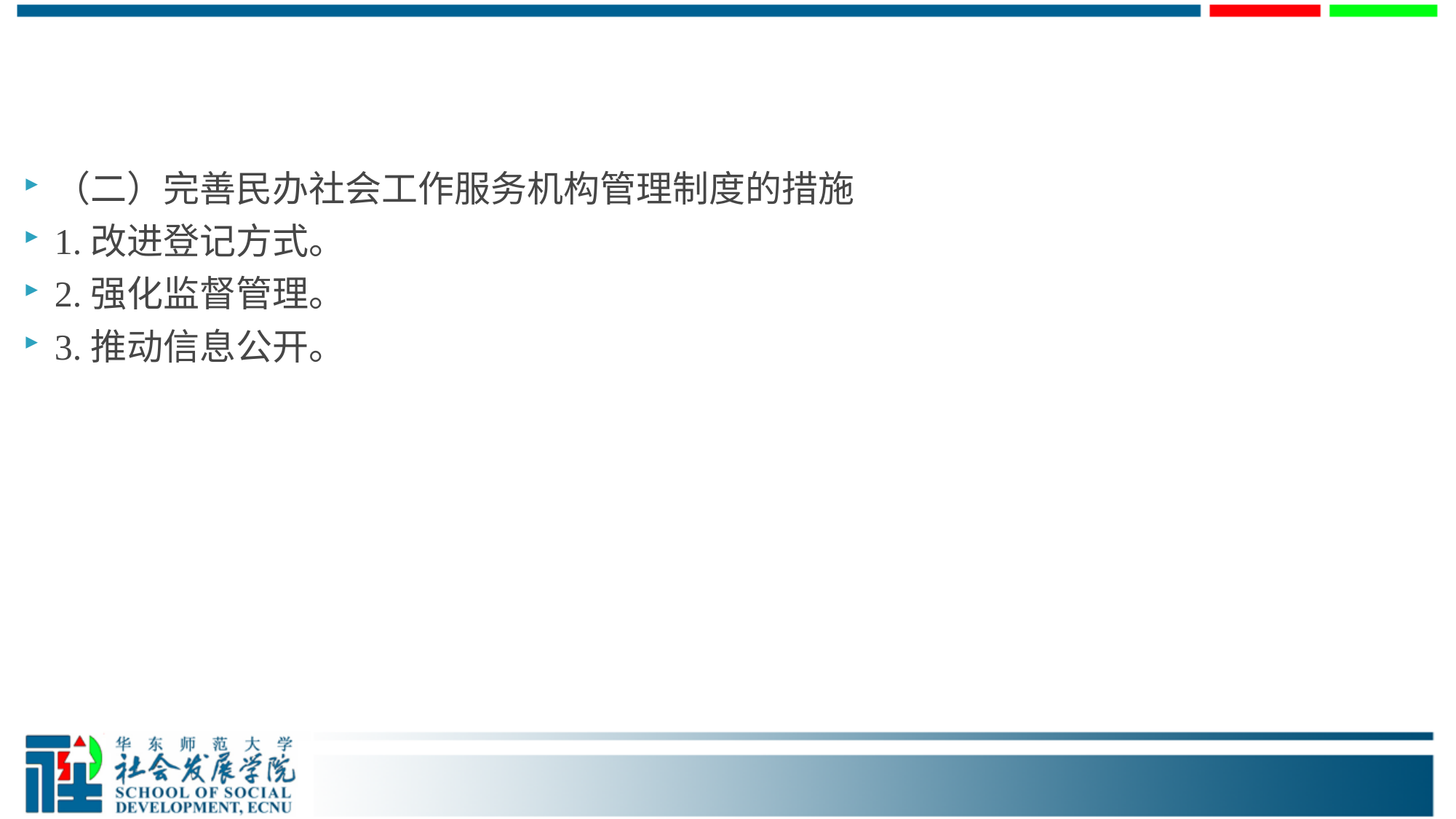

（二）完善民办社会工作服务机构管理制度的措施
1.改进登记方式。
2.强化监督管理。
3.推动信息公开。